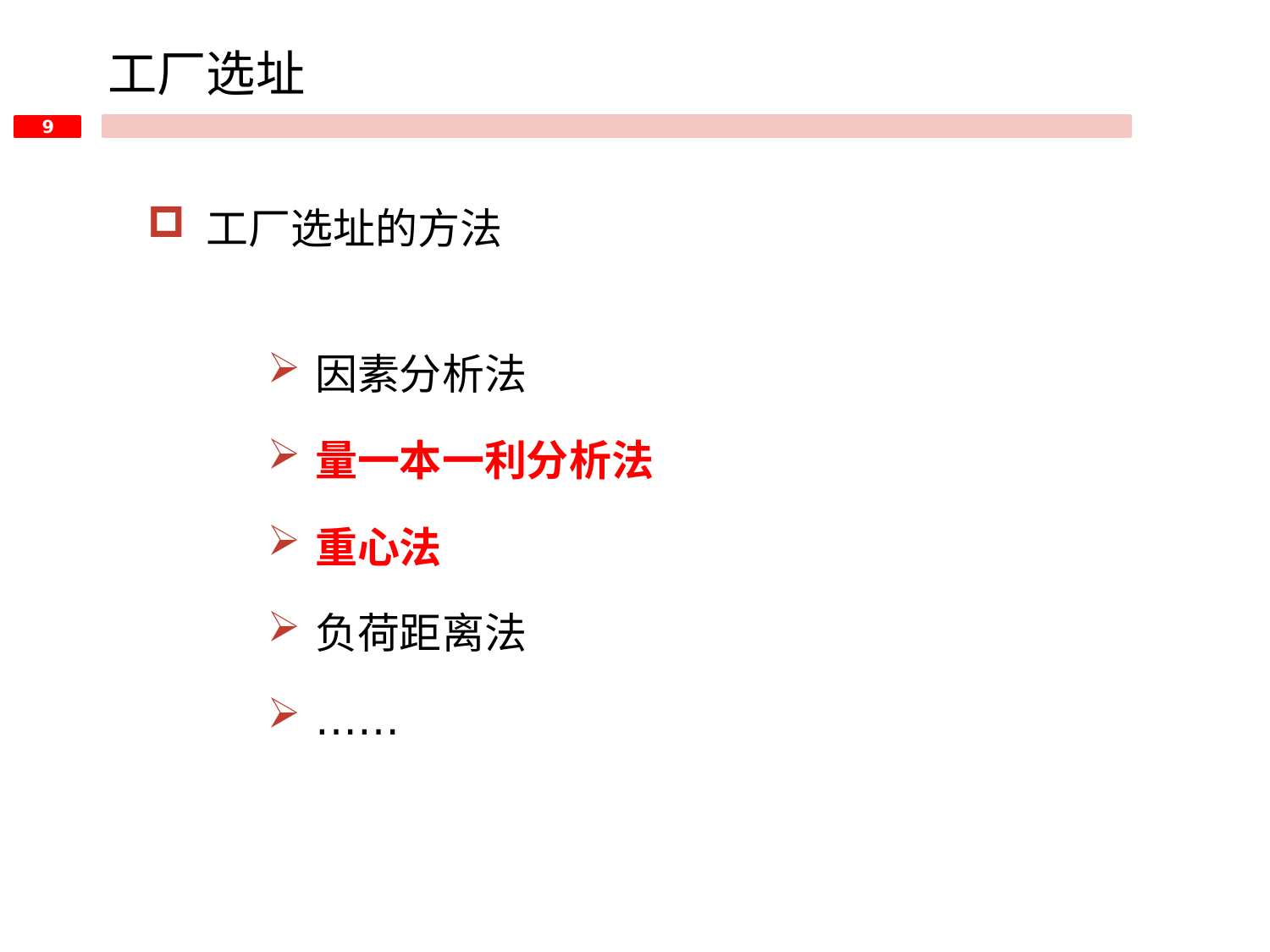

工厂选址
9
 工厂选址的方法
因素分析法
量一本一利分析法
重心法
负荷距离法
……